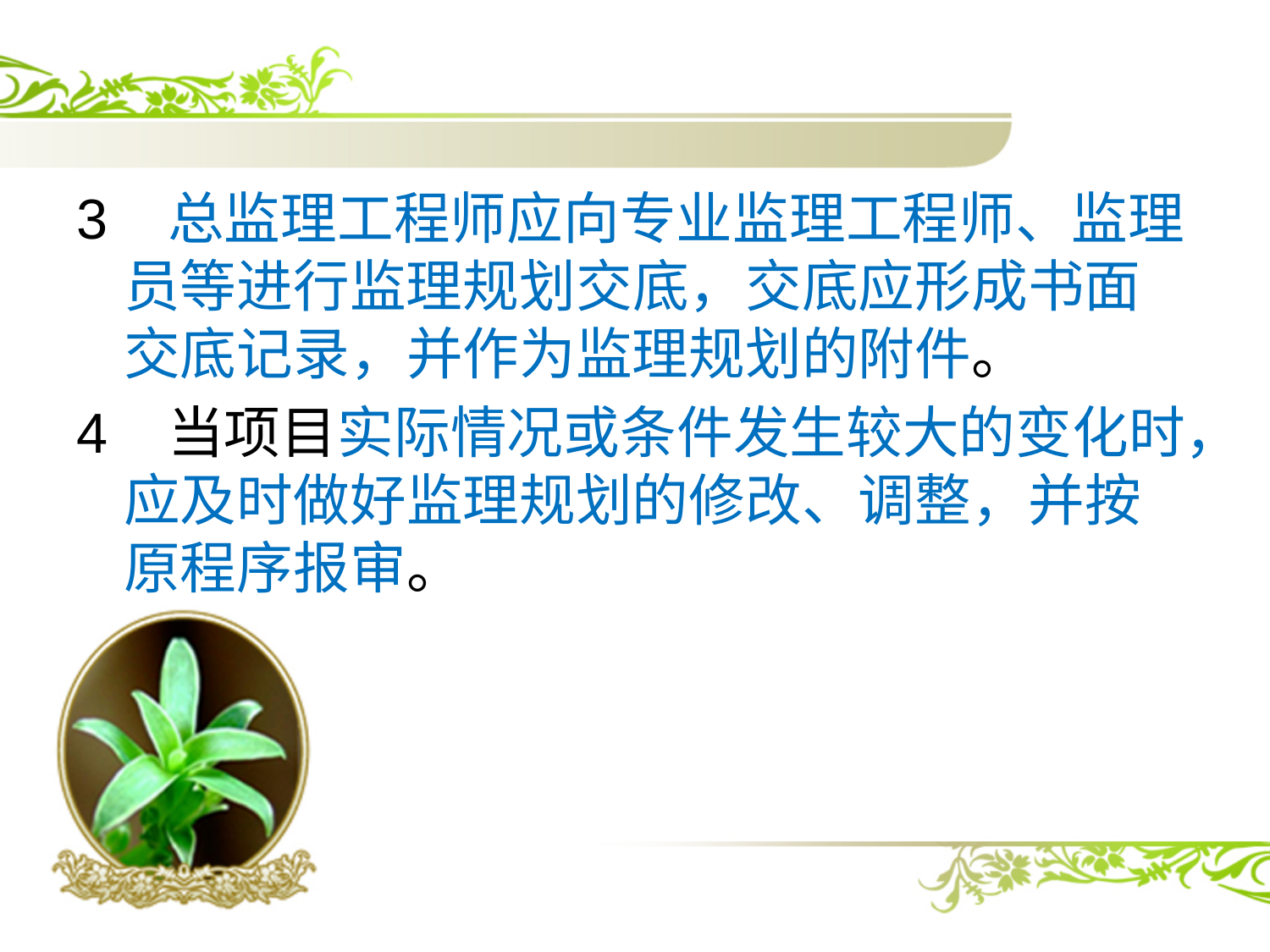

3   总监理工程师应向专业监理工程师、监理员等进行监理规划交底，交底应形成书面交底记录，并作为监理规划的附件。
4   当项目实际情况或条件发生较大的变化时，应及时做好监理规划的修改、调整，并按原程序报审。